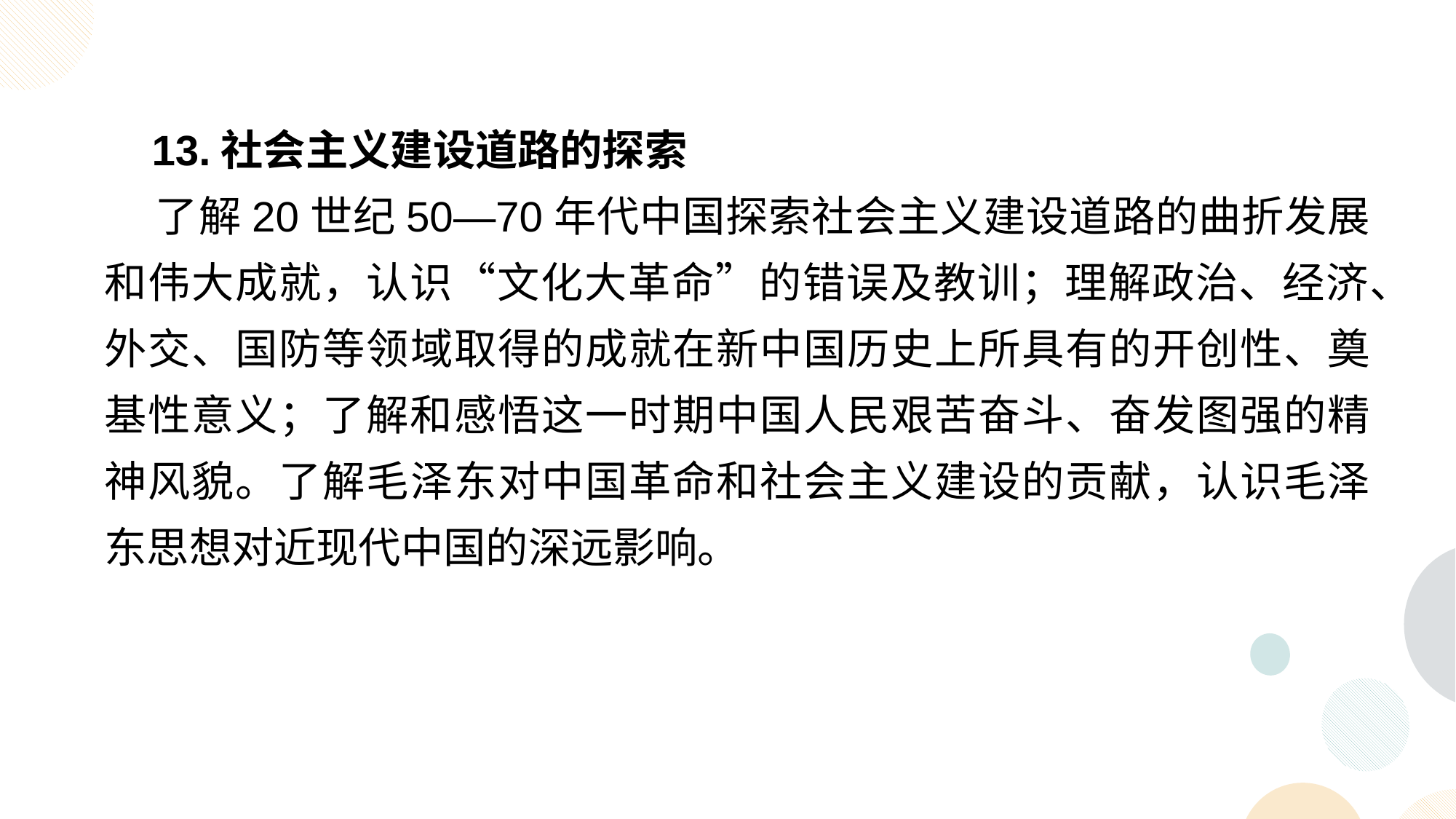

13.社会主义建设道路的探索
    了解20世纪50—70年代中国探索社会主义建设道路的曲折发展和伟大成就，认识“文化大革命”的错误及教训；理解政治、经济、外交、国防等领域取得的成就在新中国历史上所具有的开创性、奠基性意义；了解和感悟这一时期中国人民艰苦奋斗、奋发图强的精神风貌。了解毛泽东对中国革命和社会主义建设的贡献，认识毛泽东思想对近现代中国的深远影响。